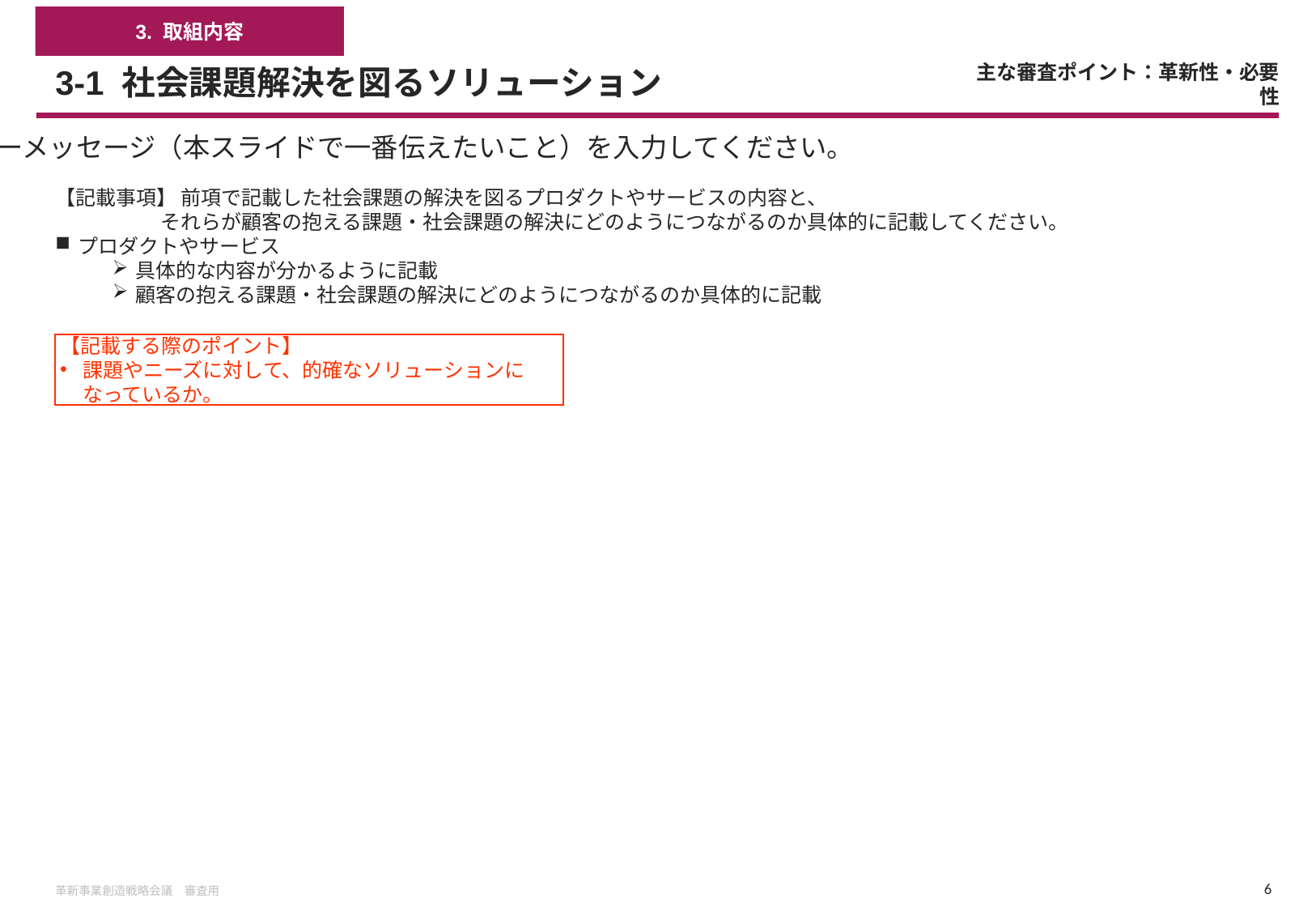

3. 取組内容
# 3-1 社会課題解決を図るソリューション
主な審査ポイント：革新性・必要性
キーメッセージ（本スライドで一番伝えたいこと）を入力してください。
【記載事項】 前項で記載した社会課題の解決を図るプロダクトやサービスの内容と、
　　　　　 それらが顧客の抱える課題・社会課題の解決にどのようにつながるのか具体的に記載してください。
プロダクトやサービス
具体的な内容が分かるように記載
顧客の抱える課題・社会課題の解決にどのようにつながるのか具体的に記載
【記載する際のポイント】
課題やニーズに対して、的確なソリューションになっているか。
革新事業創造戦略会議　審査用